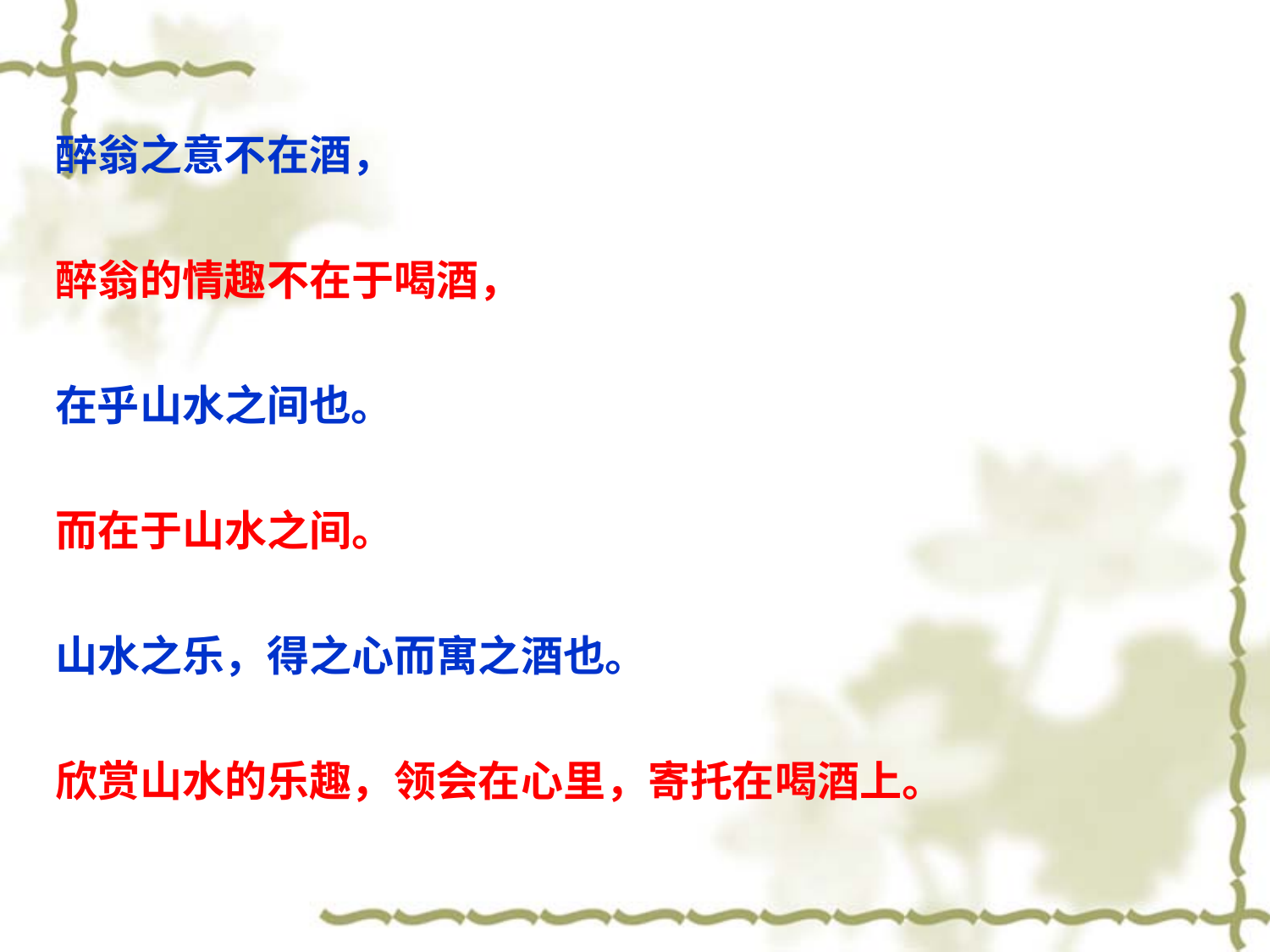

醉翁之意不在酒，
醉翁的情趣不在于喝酒，
在乎山水之间也。
而在于山水之间。
山水之乐，得之心而寓之酒也。
欣赏山水的乐趣，领会在心里，寄托在喝酒上。